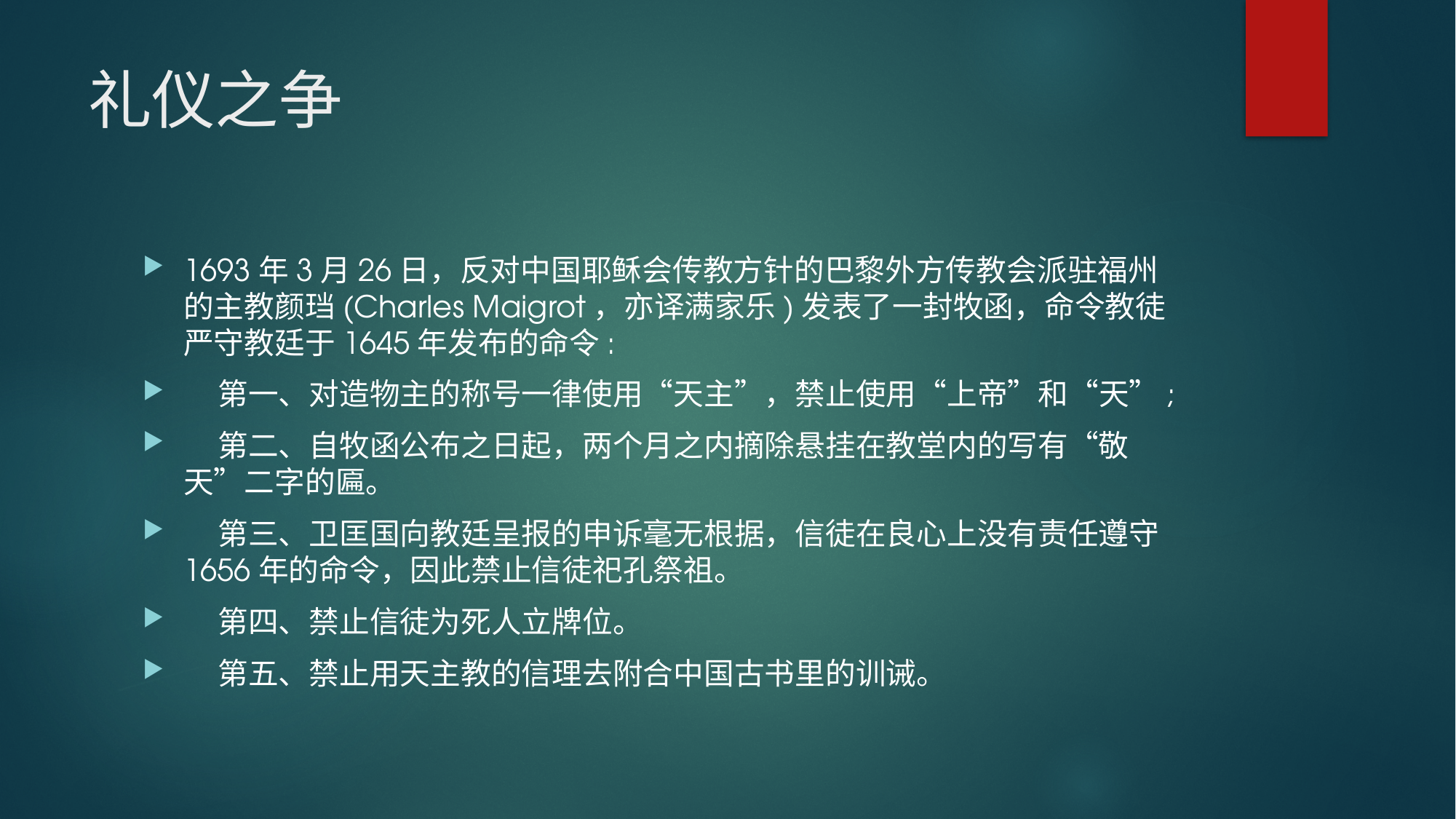

# 礼仪之争
1693年3月26日，反对中国耶稣会传教方针的巴黎外方传教会派驻福州的主教颜珰(Charles Maigrot，亦译满家乐)发表了一封牧函，命令教徒严守教廷于1645年发布的命令:
    第一、对造物主的称号一律使用“天主”，禁止使用“上帝”和“天”;
    第二、自牧函公布之日起，两个月之内摘除悬挂在教堂内的写有“敬天”二字的匾。
    第三、卫匡国向教廷呈报的申诉毫无根据，信徒在良心上没有责任遵守1656年的命令，因此禁止信徒祀孔祭祖。
    第四、禁止信徒为死人立牌位。
    第五、禁止用天主教的信理去附合中国古书里的训诫。